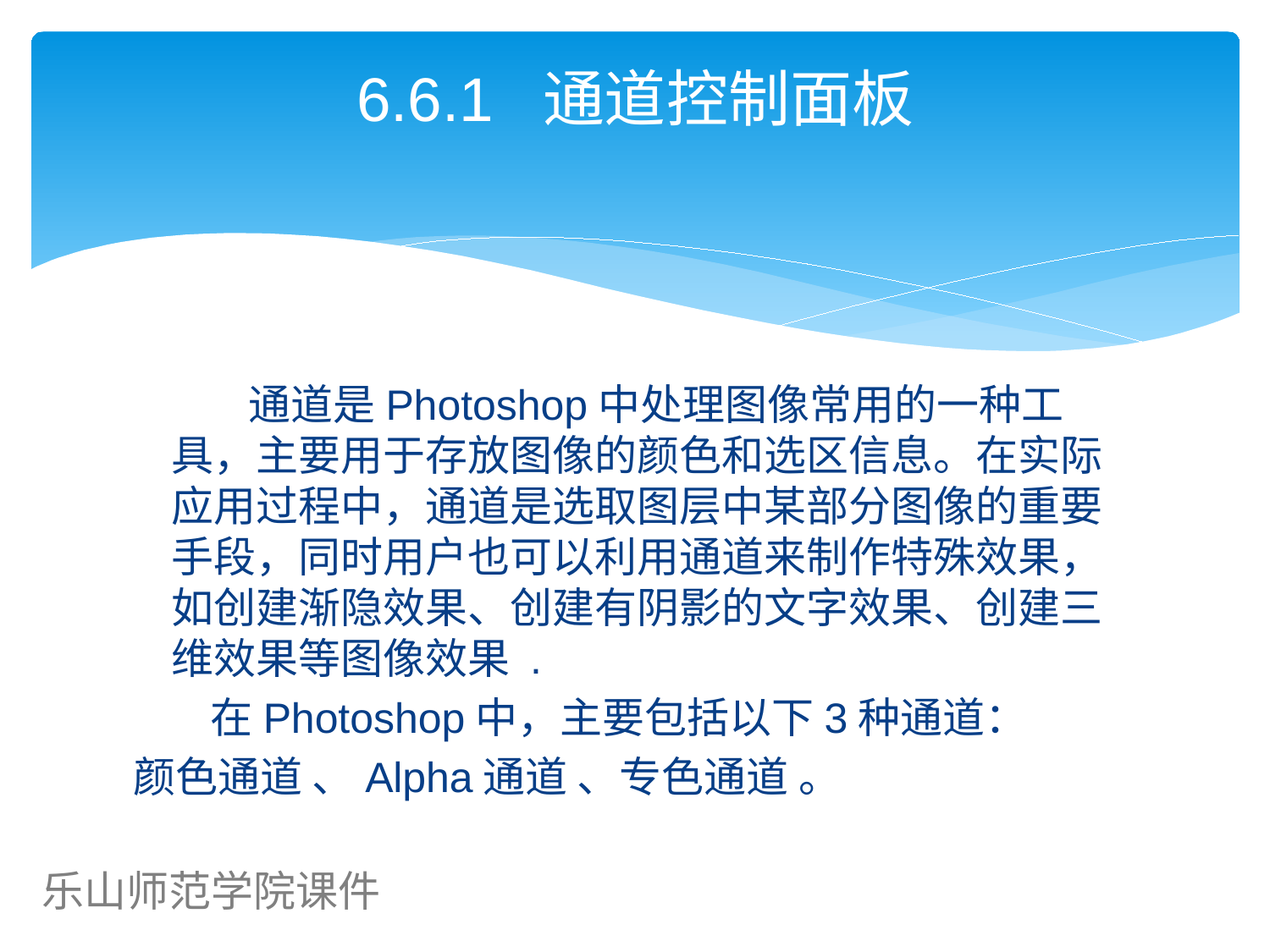

# 6.6.1  通道控制面板
           通道是Photoshop中处理图像常用的一种工具，主要用于存放图像的颜色和选区信息。在实际应用过程中，通道是选取图层中某部分图像的重要手段，同时用户也可以利用通道来制作特殊效果，如创建渐隐效果、创建有阴影的文字效果、创建三维效果等图像效果 .
       在Photoshop中，主要包括以下3种通道：
颜色通道 、Alpha通道 、专色通道 。